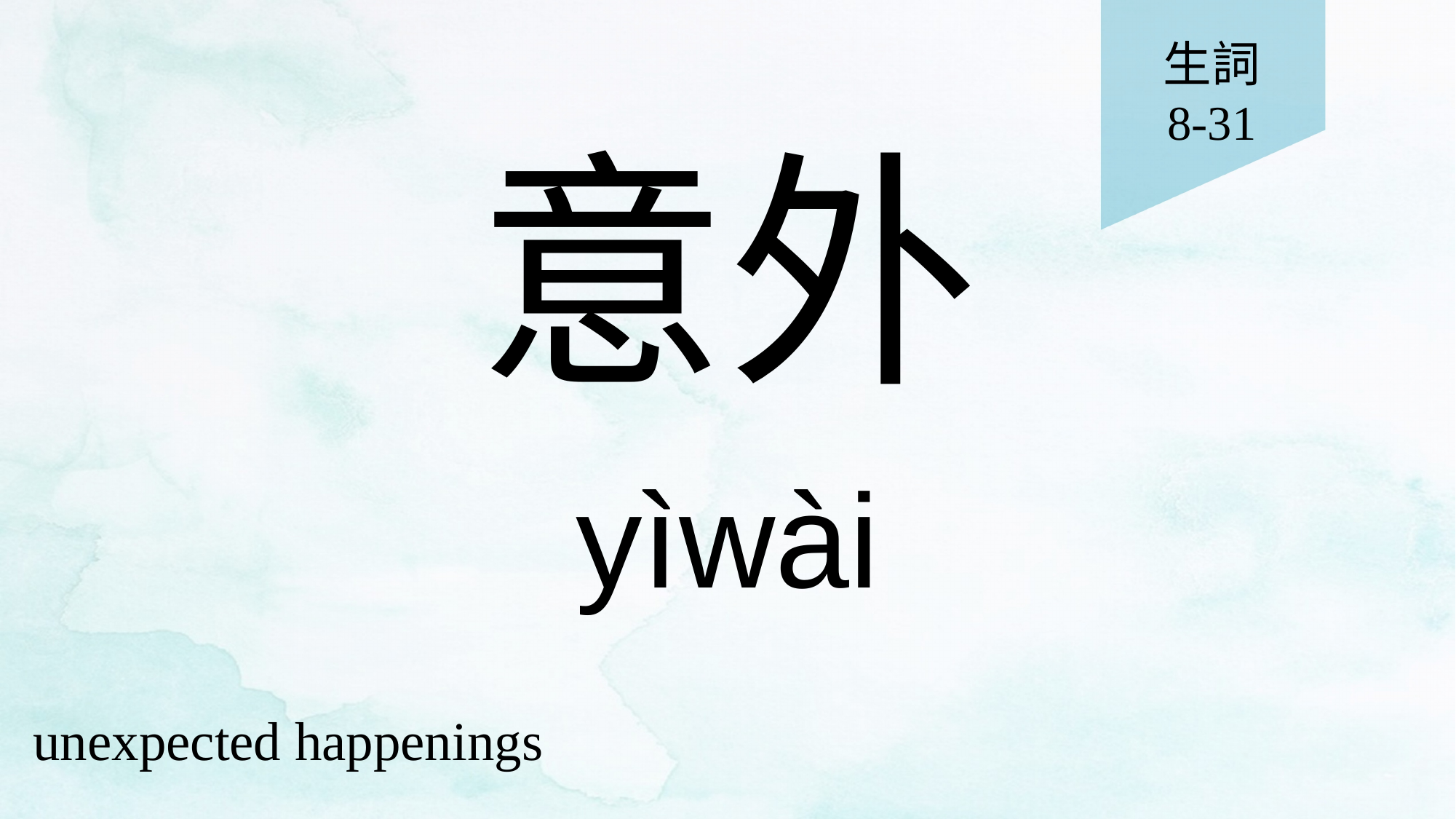

生詞
8-31
# 意外
yìwài
unexpected happenings